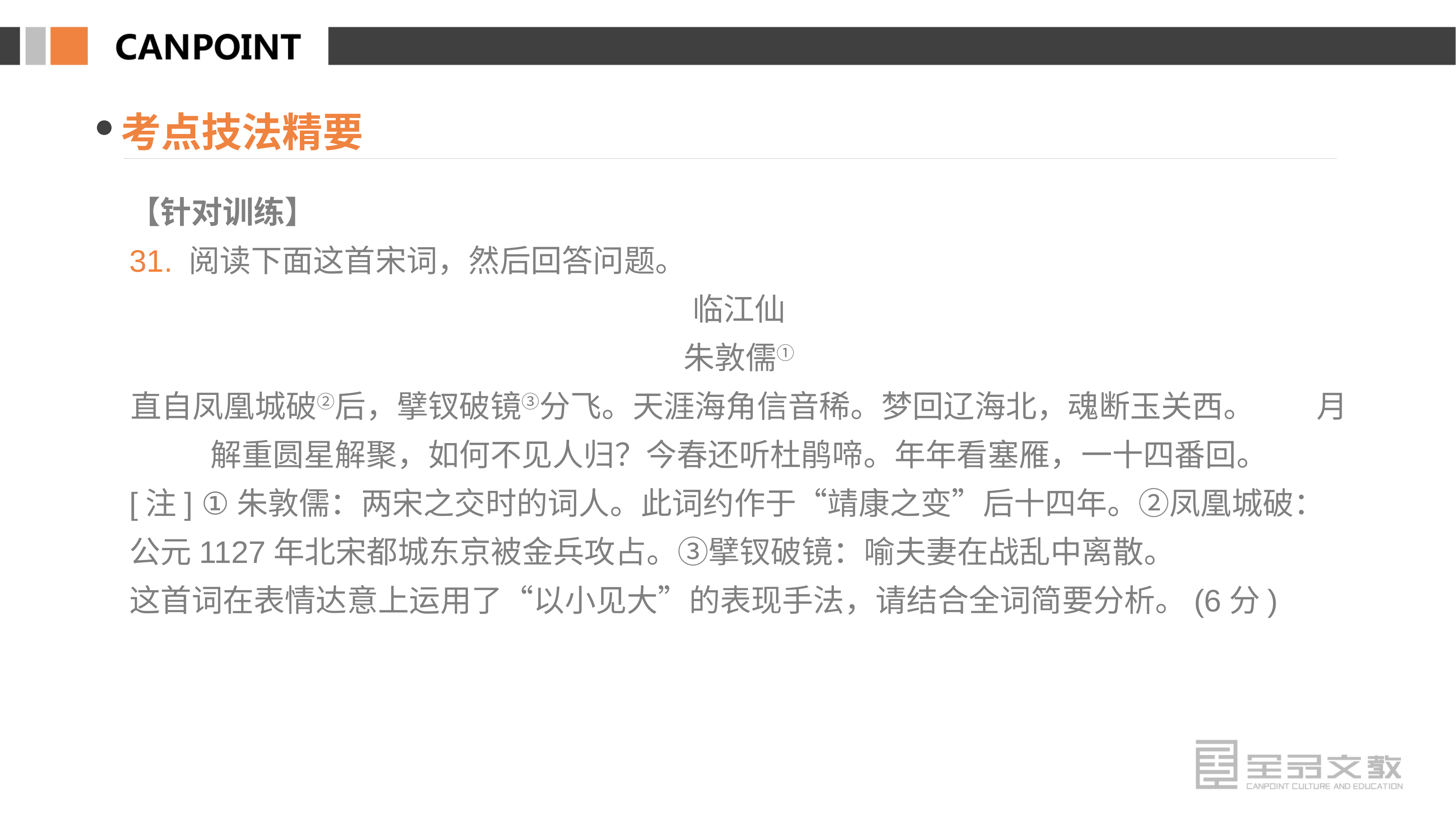

考点技法精要

【针对训练】
31. 阅读下面这首宋词，然后回答问题。
临江仙
朱敦儒①
直自凤凰城破②后，擘钗破镜③分飞。天涯海角信音稀。梦回辽海北，魂断玉关西。　　月解重圆星解聚，如何不见人归？今春还听杜鹃啼。年年看塞雁，一十四番回。
[注] ①朱敦儒：两宋之交时的词人。此词约作于“靖康之变”后十四年。②凤凰城破：公元1127年北宋都城东京被金兵攻占。③擘钗破镜：喻夫妻在战乱中离散。
这首词在表情达意上运用了“以小见大”的表现手法，请结合全词简要分析。(6分)